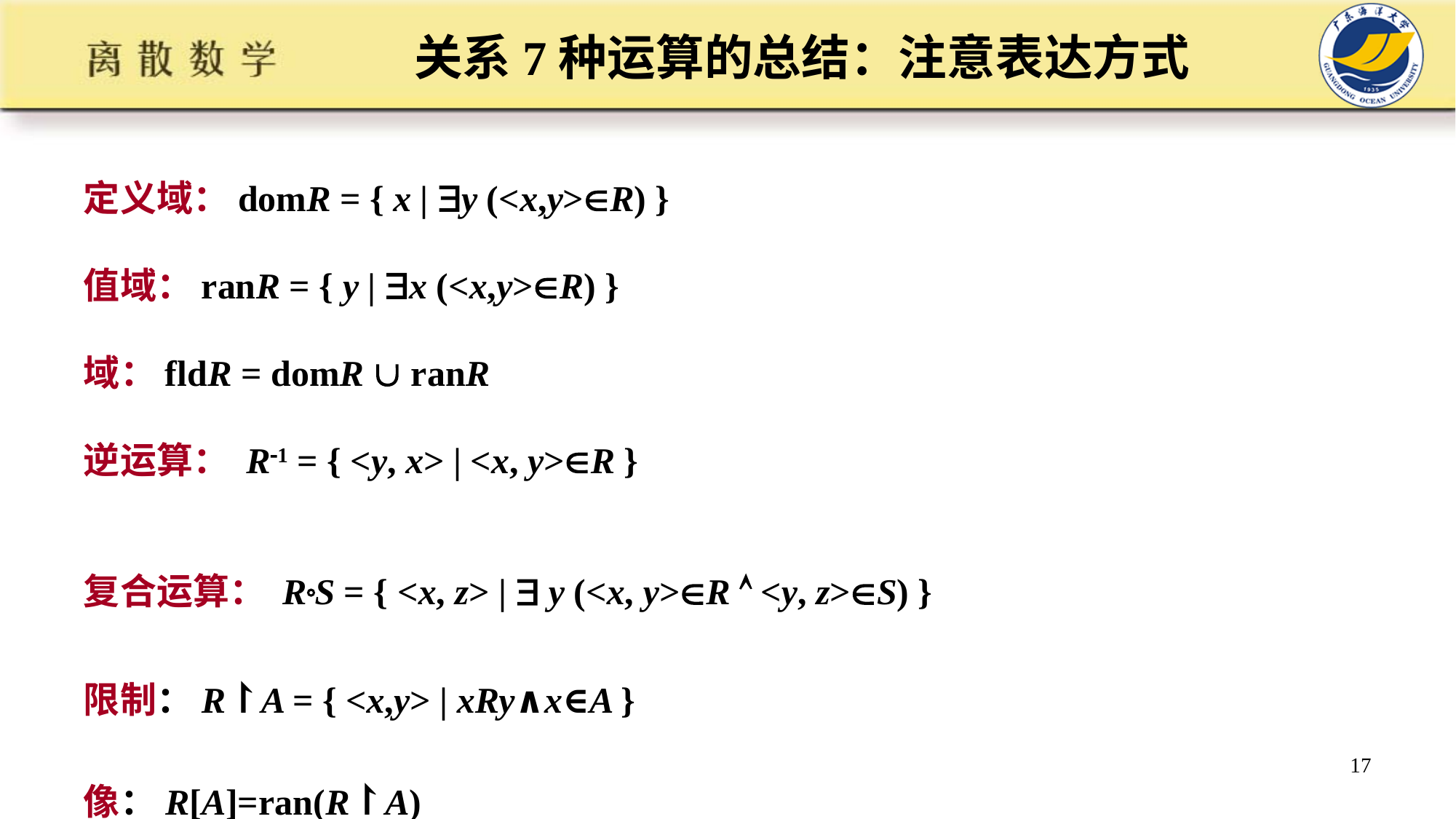

# 关系7种运算的总结：注意表达方式
定义域：domR = { x | ∃y (<x,y>∈R) }
值域：ranR = { y | ∃x (<x,y>∈R) }
域：fldR = domR ∪ ranR
逆运算： R−1 = { <y, x> | <x, y>∈R }
复合运算： R°S = { <x, z> | ∃ y (<x, y>∈R ∧ <y, z>∈S) }
限制：R↾A = { <x,y> | xRy∧x∈A }
像：R[A]=ran(R↾A)

17